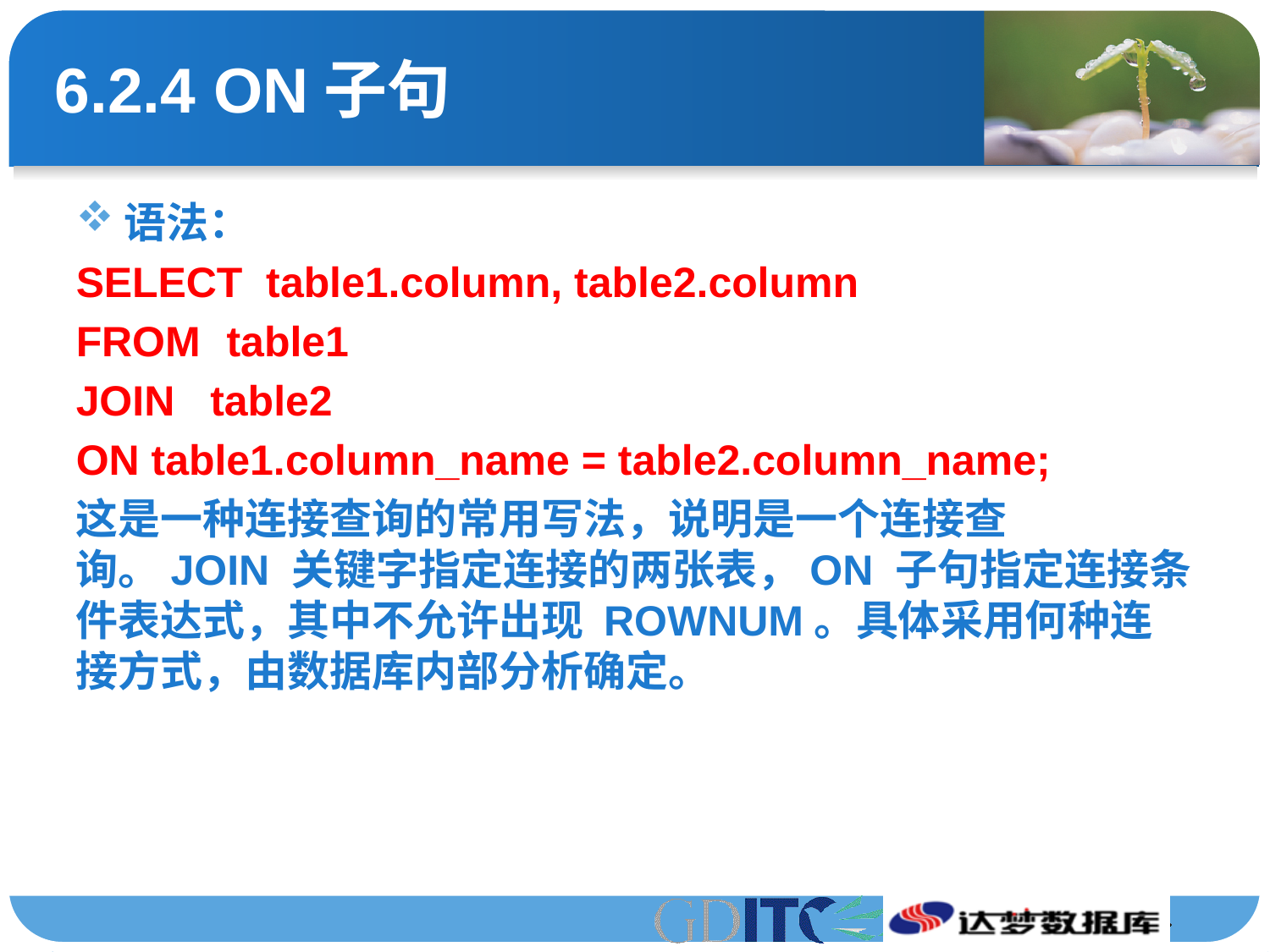

# 6.2.4 ON子句
语法：
SELECT  table1.column, table2.column
FROM	  table1
JOIN   table2
ON table1.column_name = table2.column_name;
这是一种连接查询的常用写法，说明是一个连接查询。JOIN 关键字指定连接的两张表，ON 子句指定连接条件表达式，其中不允许出现 ROWNUM。具体采用何种连接方式，由数据库内部分析确定。